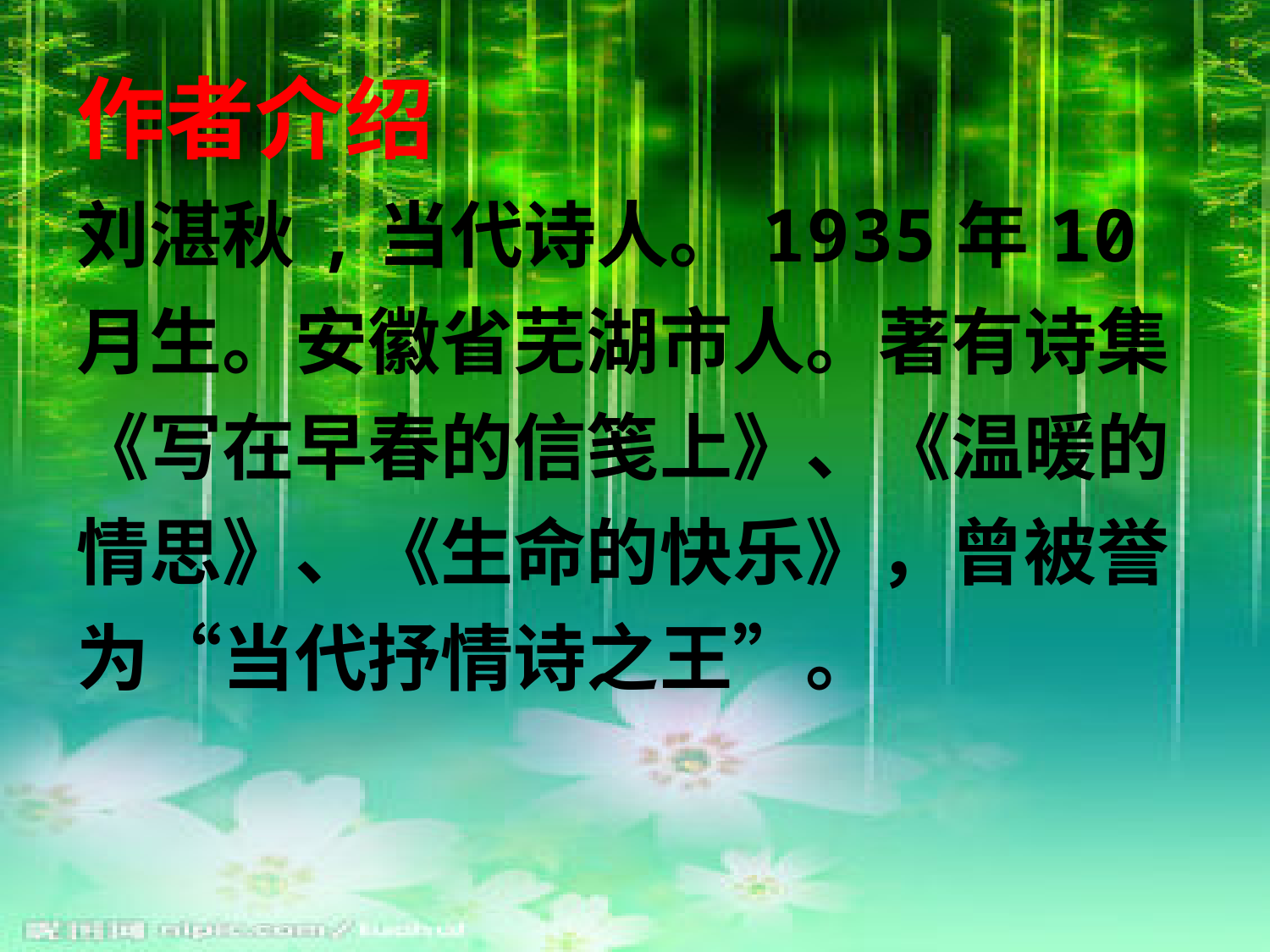

作者介绍
刘湛秋,当代诗人。1935年10月生。安徽省芜湖市人。著有诗集《写在早春的信笺上》、《温暖的情思》、《生命的快乐》，曾被誉为“当代抒情诗之王”。